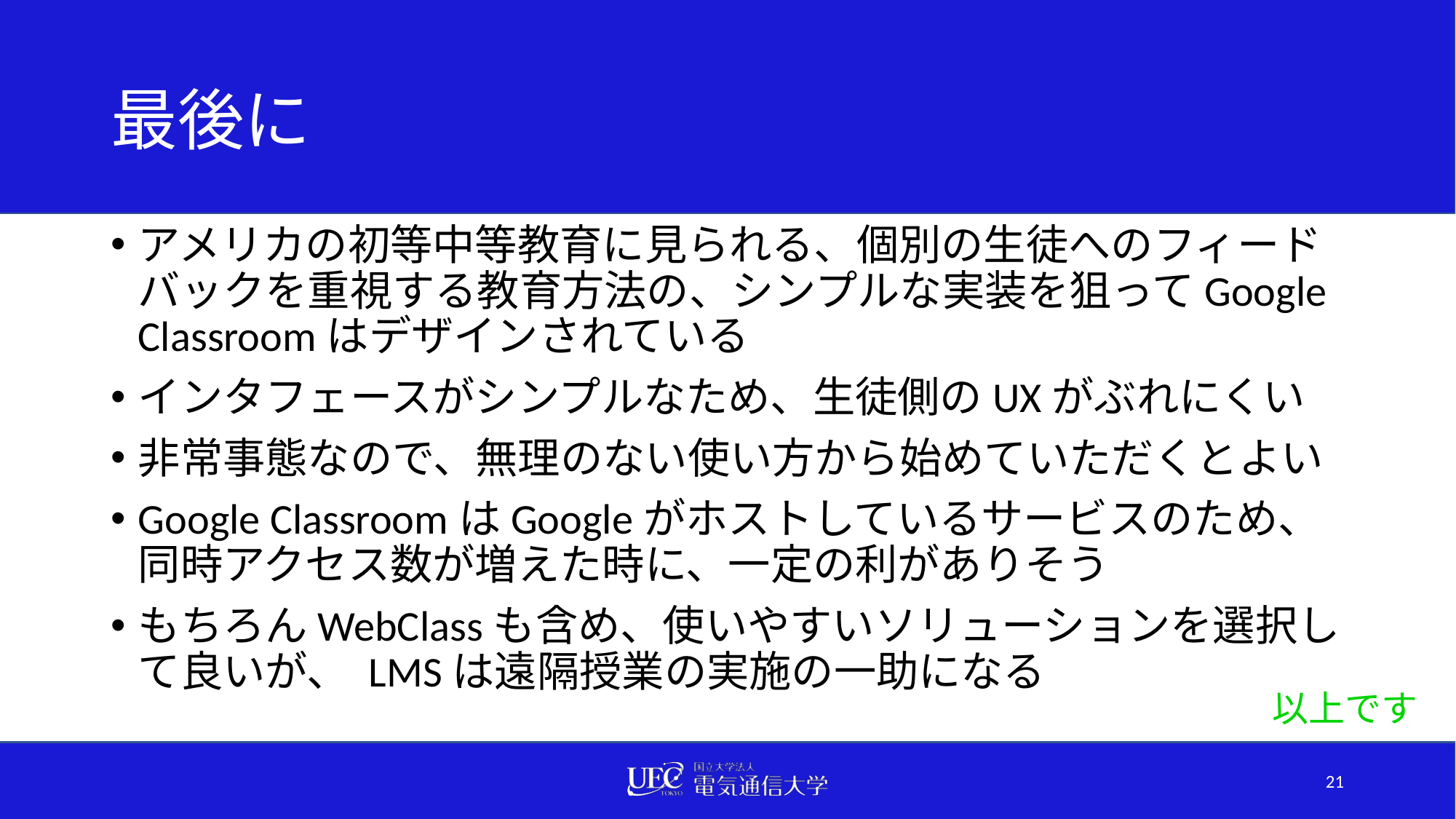

# 最後に
アメリカの初等中等教育に見られる、個別の生徒へのフィードバックを重視する教育方法の、シンプルな実装を狙ってGoogle Classroomはデザインされている
インタフェースがシンプルなため、生徒側のUXがぶれにくい
非常事態なので、無理のない使い方から始めていただくとよい
Google ClassroomはGoogleがホストしているサービスのため、同時アクセス数が増えた時に、一定の利がありそう
もちろんWebClassも含め、使いやすいソリューションを選択して良いが、 LMSは遠隔授業の実施の一助になる
以上です
21